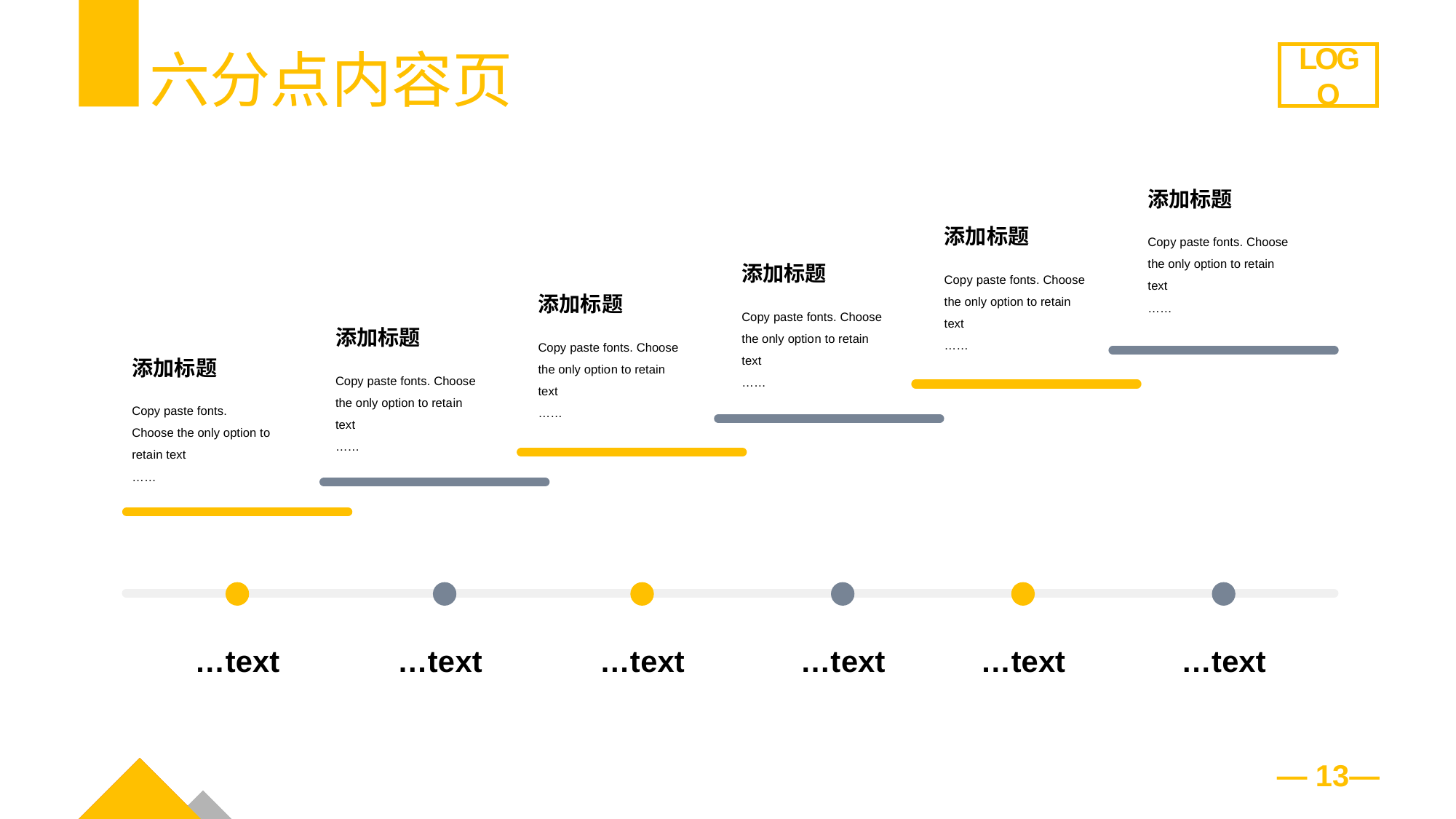

六分点内容页
LOGO
添加标题
Cop y paste fonts. Choose the only option to retain text
……
添加标题
Cop y paste fonts. Choose the only option to retain text
……
添加标题
Copy paste fonts. Choose the only optio n to retain text
……
添加标题
Copy paste fonts. Choose the only optio n to retain text
……
添加标题
Copy paste fonts. Choose the only option to reta in text
……
添加标题
Copy paste fonts. Choose the only option to reta in text
……

… text

…te xt

…t ext

…t ext

… text

…t ext
— 13—